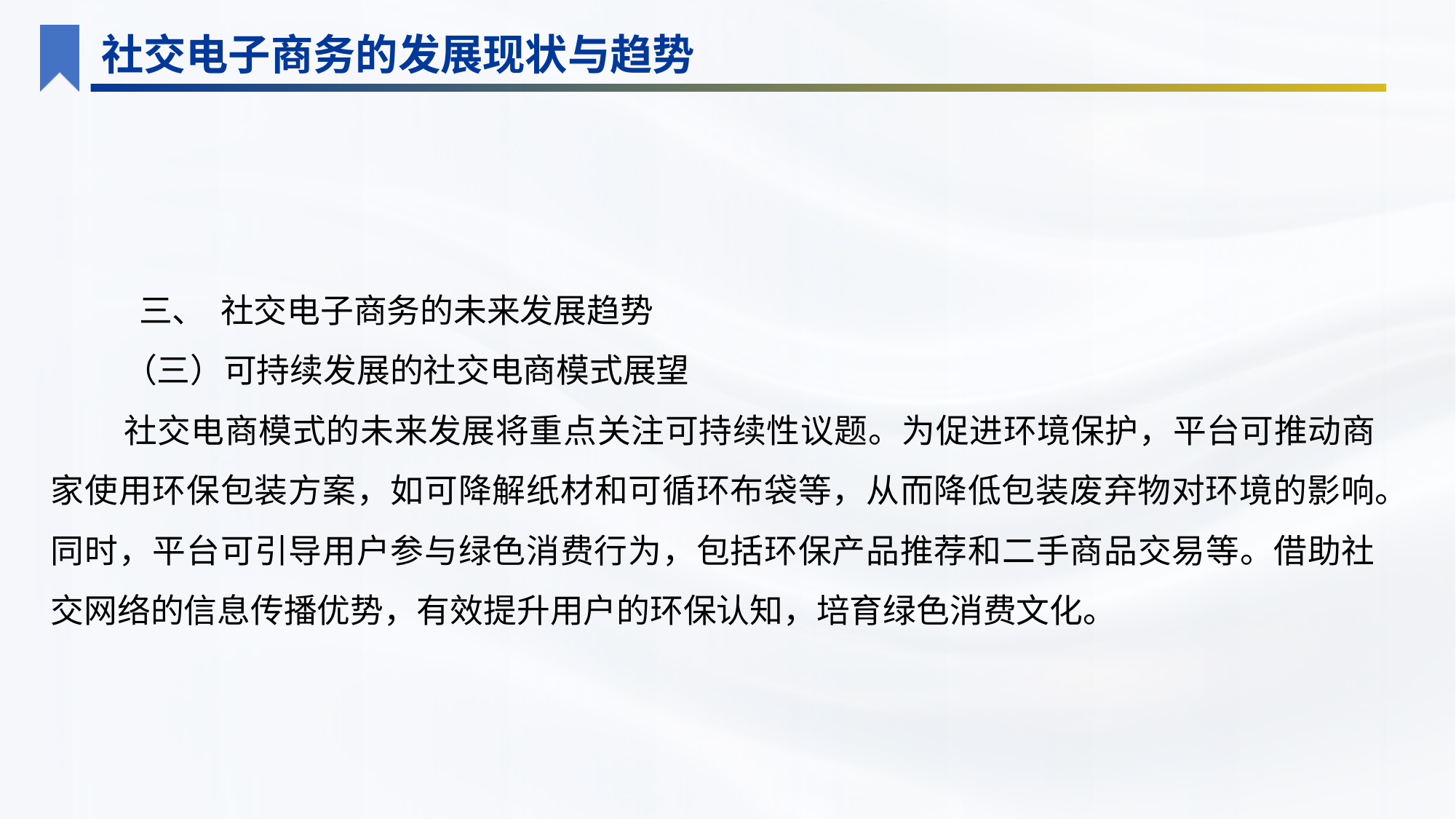

社交电子商务的发展现状与趋势
 三、  社交电子商务的未来发展趋势
（三）可持续发展的社交电商模式展望
社交电商模式的未来发展将重点关注可持续性议题。为促进环境保护，平台可推动商家使用环保包装方案，如可降解纸材和可循环布袋等，从而降低包装废弃物对环境的影响。同时，平台可引导用户参与绿色消费行为，包括环保产品推荐和二手商品交易等。借助社交网络的信息传播优势，有效提升用户的环保认知，培育绿色消费文化。